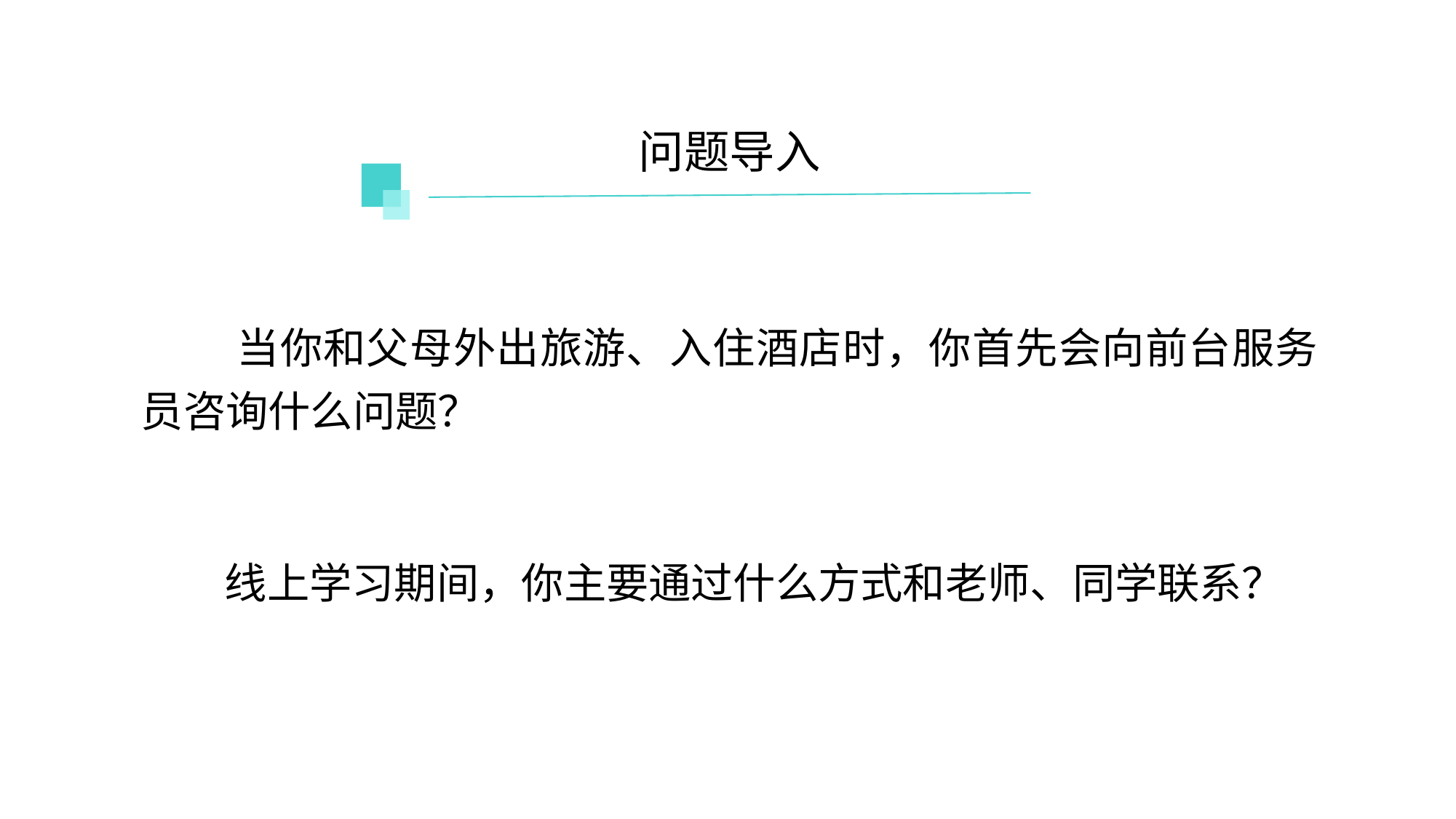

问题导入

        当你和父母外出旅游、入住酒店时，你首先会向前台服务员咨询什么问题？

        线上学习期间，你主要通过什么方式和老师、同学联系？